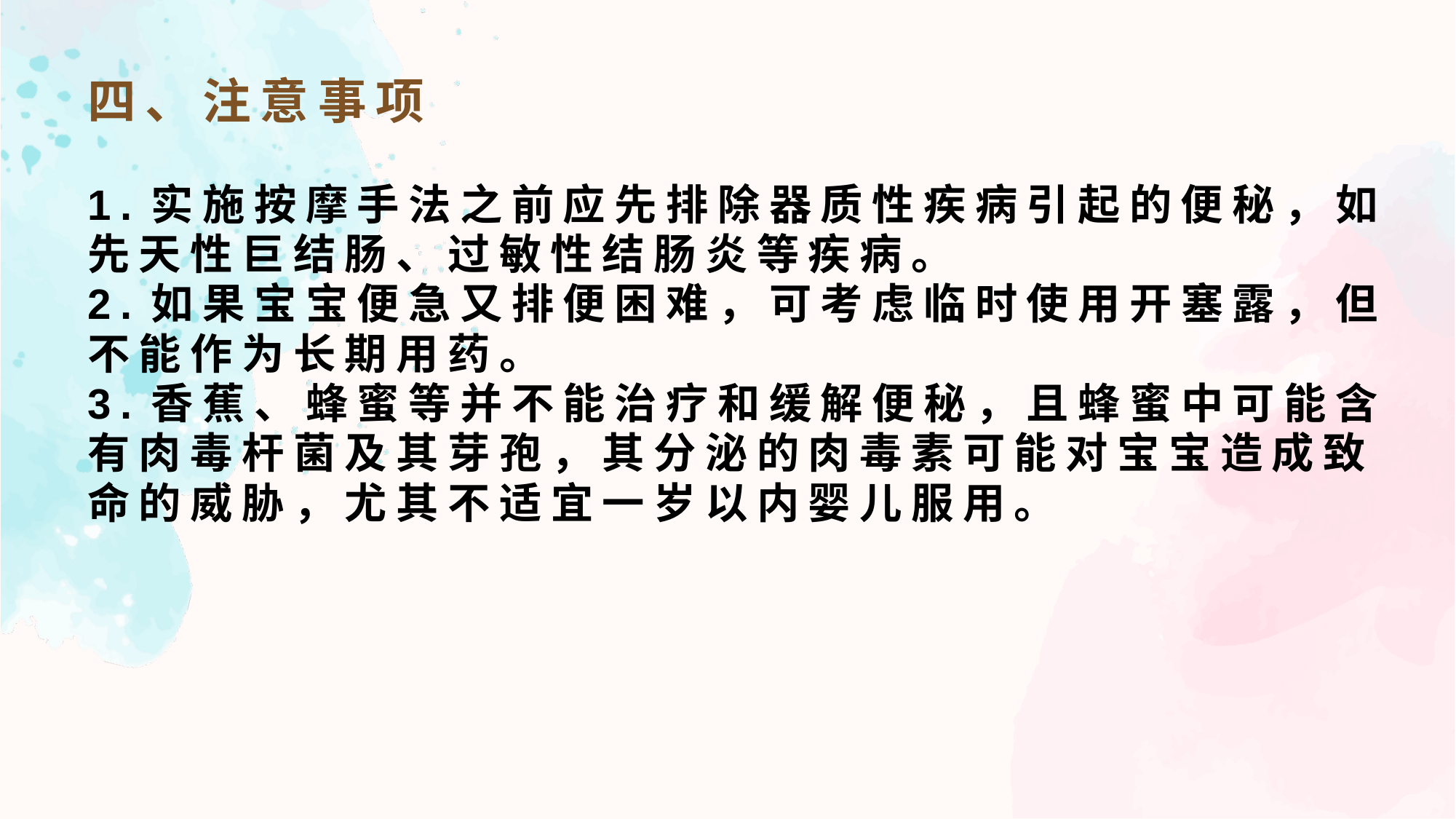

四、注意事项

1.实施按摩手法之前应先排除器质性疾病引起的便秘，如先天性巨结肠、过敏性结肠炎等疾病。
2.如果宝宝便急又排便困难，可考虑临时使用开塞露，但不能作为长期用药。
3.香蕉、蜂蜜等并不能治疗和缓解便秘，且蜂蜜中可能含有肉毒杆菌及其芽孢，其分泌的肉毒素可能对宝宝造成致命的威胁，尤其不适宜一岁以内婴儿服用。